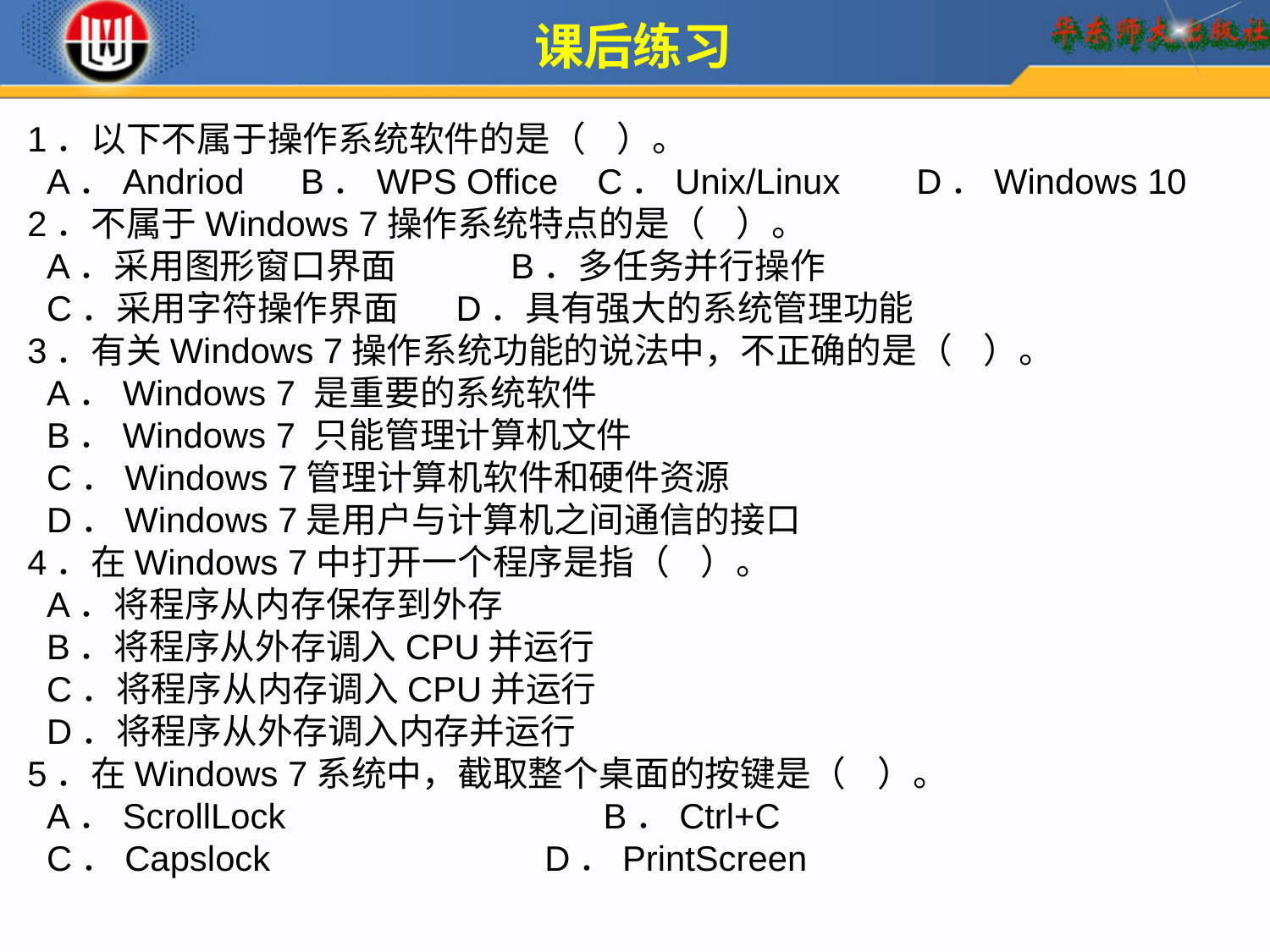

课后练习
1．以下不属于操作系统软件的是（    ）。  A．Andriod	  B．WPS Office    C．Unix/Linux 	D．Windows 102．不属于Windows 7操作系统特点的是（    ）。
  A．采用图形窗口界面	            B．多任务并行操作    C．采用字符操作界面 	     D．具有强大的系统管理功能3．有关Windows 7操作系统功能的说法中，不正确的是（    ）。  A．Windows 7 是重要的系统软件    B．Windows 7 只能管理计算机文件  C．Windows 7管理计算机软件和硬件资源          D．Windows 7是用户与计算机之间通信的接口4．在Windows 7中打开一个程序是指（    ）。  A．将程序从内存保存到外存   B．将程序从外存调入CPU并运行  C．将程序从内存调入CPU并运行  D．将程序从外存调入内存并运行5．在Windows 7系统中，截取整个桌面的按键是（    ）。  A．ScrollLock		       B．Ctrl+C  C．Capslock        	              D．PrintScreen